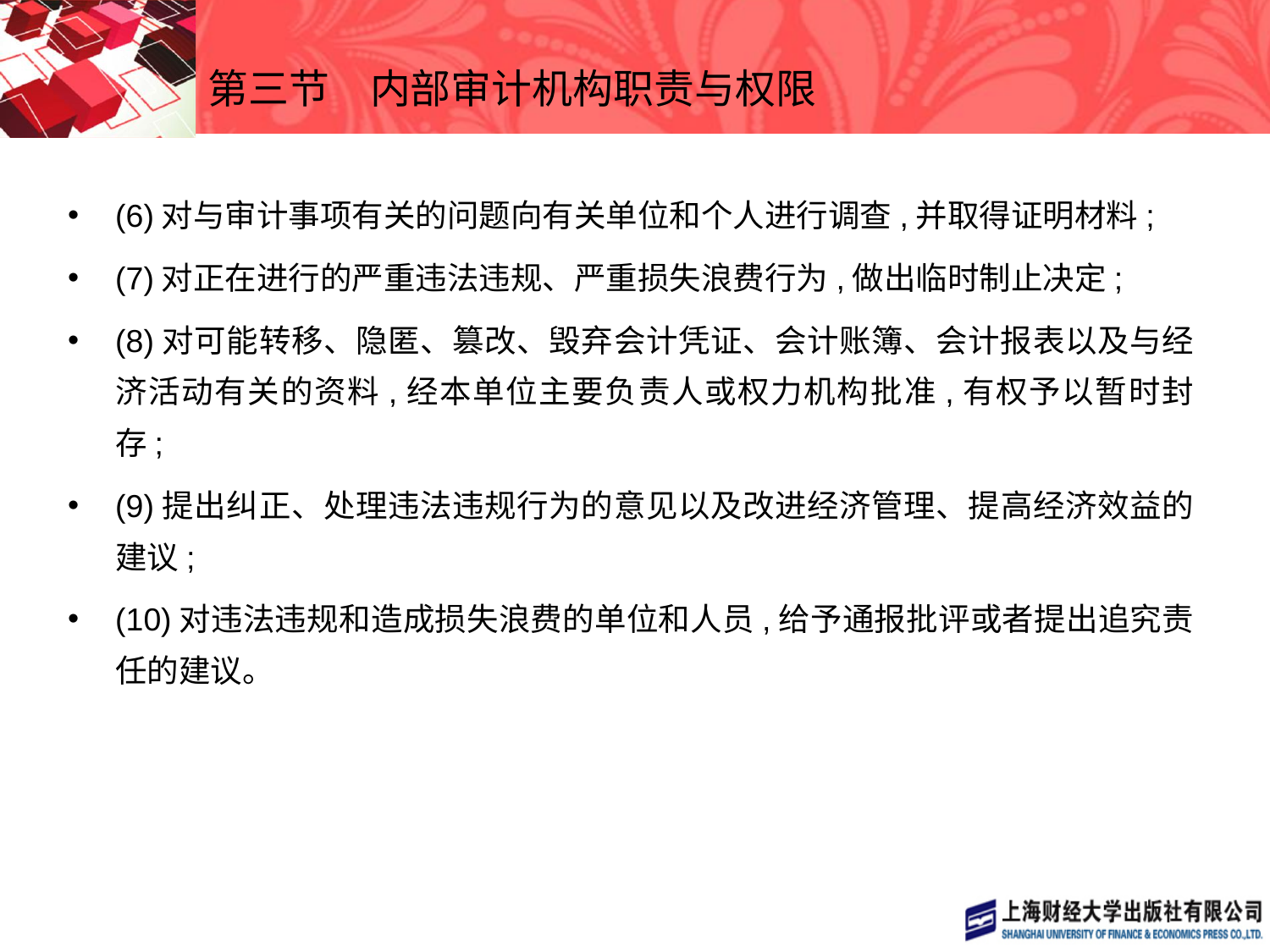

# 第三节　内部审计机构职责与权限
(6)对与审计事项有关的问题向有关单位和个人进行调查,并取得证明材料;
(7)对正在进行的严重违法违规、严重损失浪费行为,做出临时制止决定;
(8)对可能转移、隐匿、篡改、毁弃会计凭证、会计账簿、会计报表以及与经济活动有关的资料,经本单位主要负责人或权力机构批准,有权予以暂时封存;
(9)提出纠正、处理违法违规行为的意见以及改进经济管理、提高经济效益的建议;
(10)对违法违规和造成损失浪费的单位和人员,给予通报批评或者提出追究责任的建议。